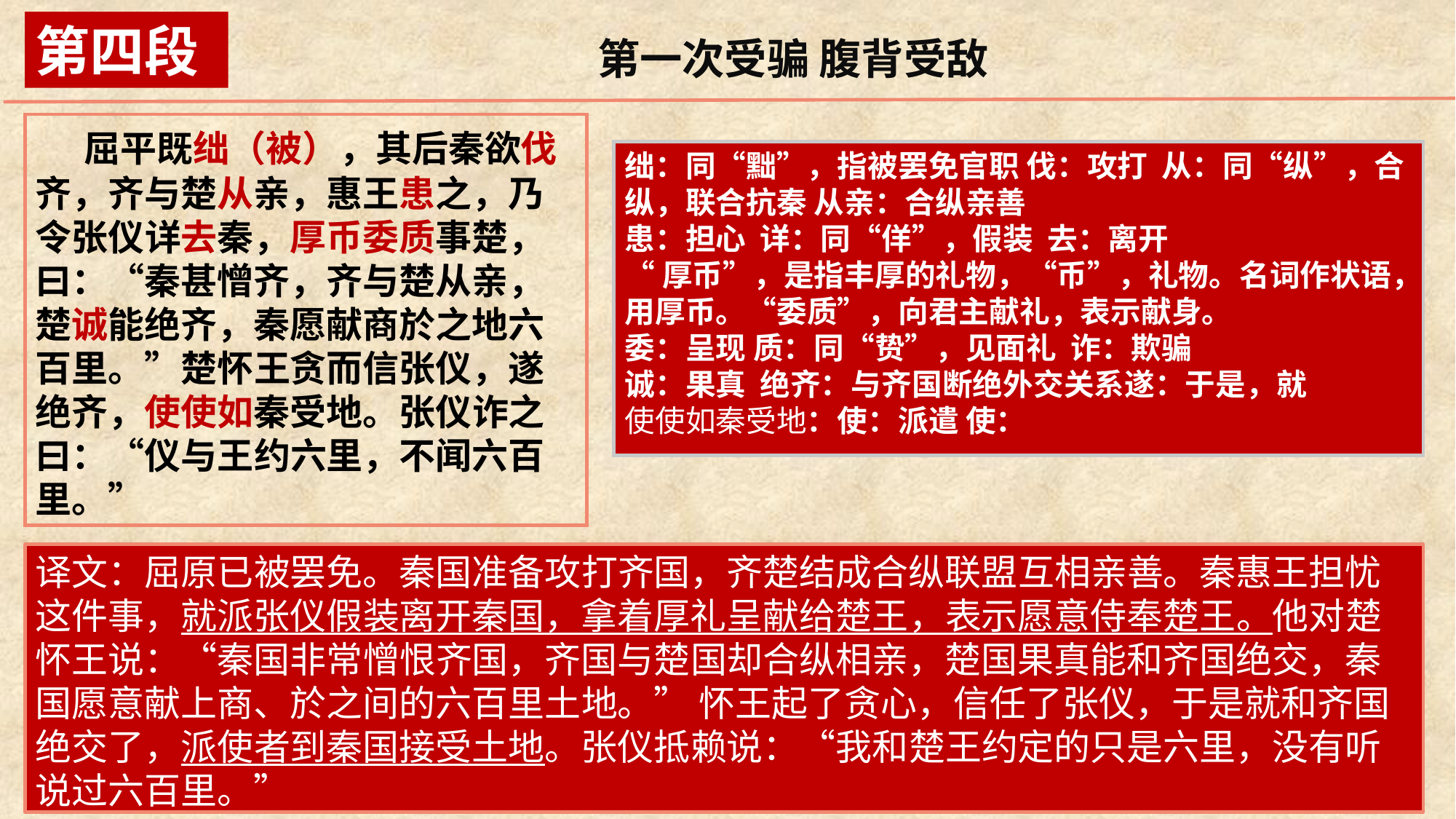

第四段
第一次受骗 腹背受敌
    屈平既绌（被），其后秦欲伐齐，齐与楚从亲，惠王患之，乃令张仪详去秦，厚币委质事楚，曰：“秦甚憎齐，齐与楚从亲，楚诚能绝齐，秦愿献商於之地六百里。”楚怀王贪而信张仪，遂绝齐，使使如秦受地。张仪诈之曰：“仪与王约六里，不闻六百里。”
绌：同“黜”，指被罢免官职 伐：攻打  从：同“纵”，合纵，联合抗秦 从亲：合纵亲善
患：担心  详：同“佯”，假装  去：离开
“厚币”，是指丰厚的礼物，“币”，礼物。名词作状语，用厚币。“委质”，向君主献礼，表示献身。
委：呈现 质：同“贽”，见面礼  诈：欺骗
诚：果真  绝齐：与齐国断绝外交关系遂：于是，就
使使如秦受地：使：派遣 使：使者 如：到  受：接受

译文：屈原已被罢免。秦国准备攻打齐国，齐楚结成合纵联盟互相亲善。秦惠王担忧这件事，就派张仪假装离开秦国，拿着厚礼呈献给楚王，表示愿意侍奉楚王。他对楚怀王说：“秦国非常憎恨齐国，齐国与楚国却合纵相亲，楚国果真能和齐国绝交，秦国愿意献上商、於之间的六百里土地。” 怀王起了贪心，信任了张仪，于是就和齐国绝交了，派使者到秦国接受土地。张仪抵赖说：“我和楚王约定的只是六里，没有听说过六百里。”